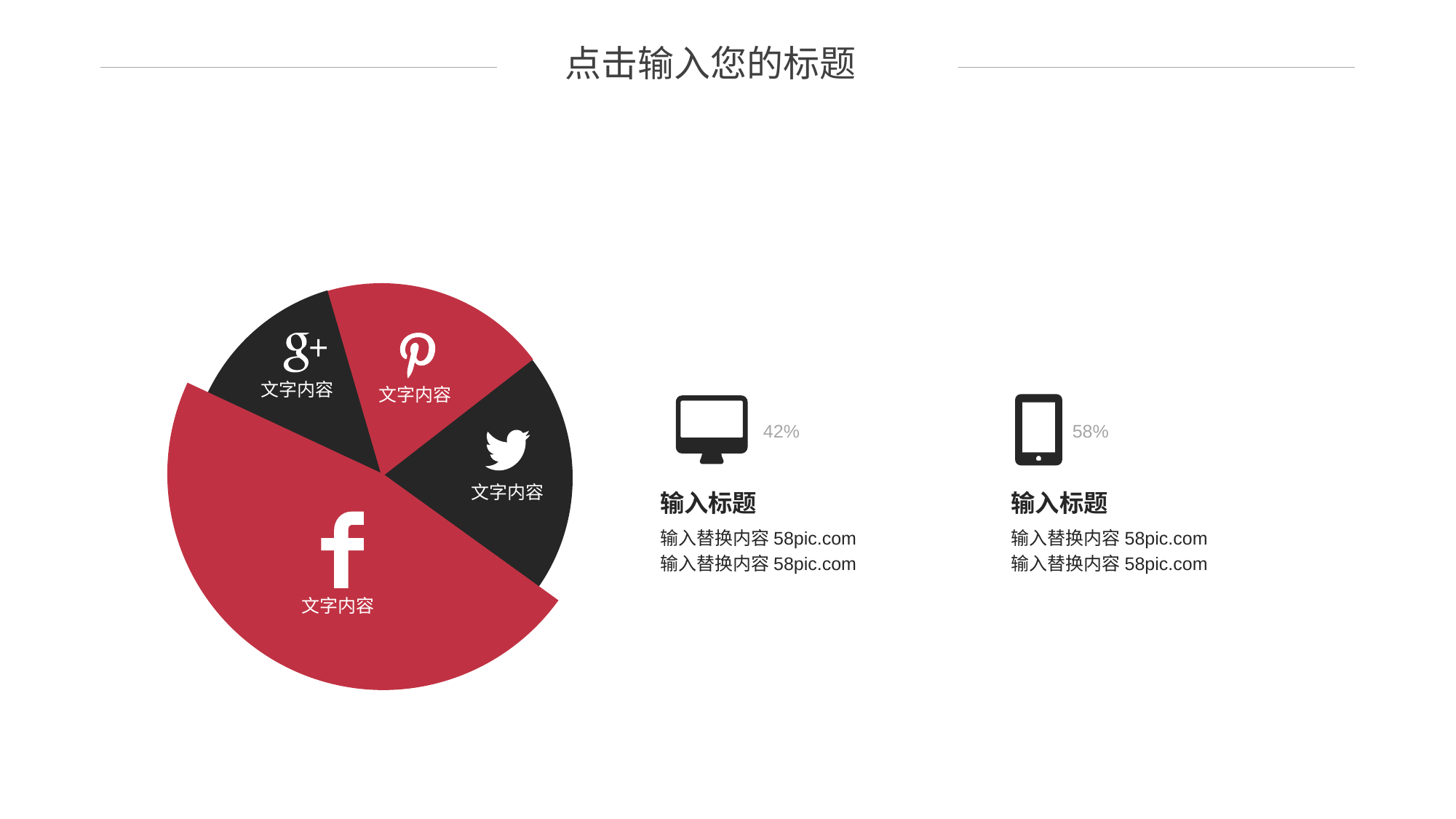

点击输入您的标题

文字内容
文字内容

文字内容

文字内容

42%
58%
输入标题
输入替换内容58pic.com输入替换内容58pic.com

输入标题
输入替换内容58pic.com输入替换内容58pic.com